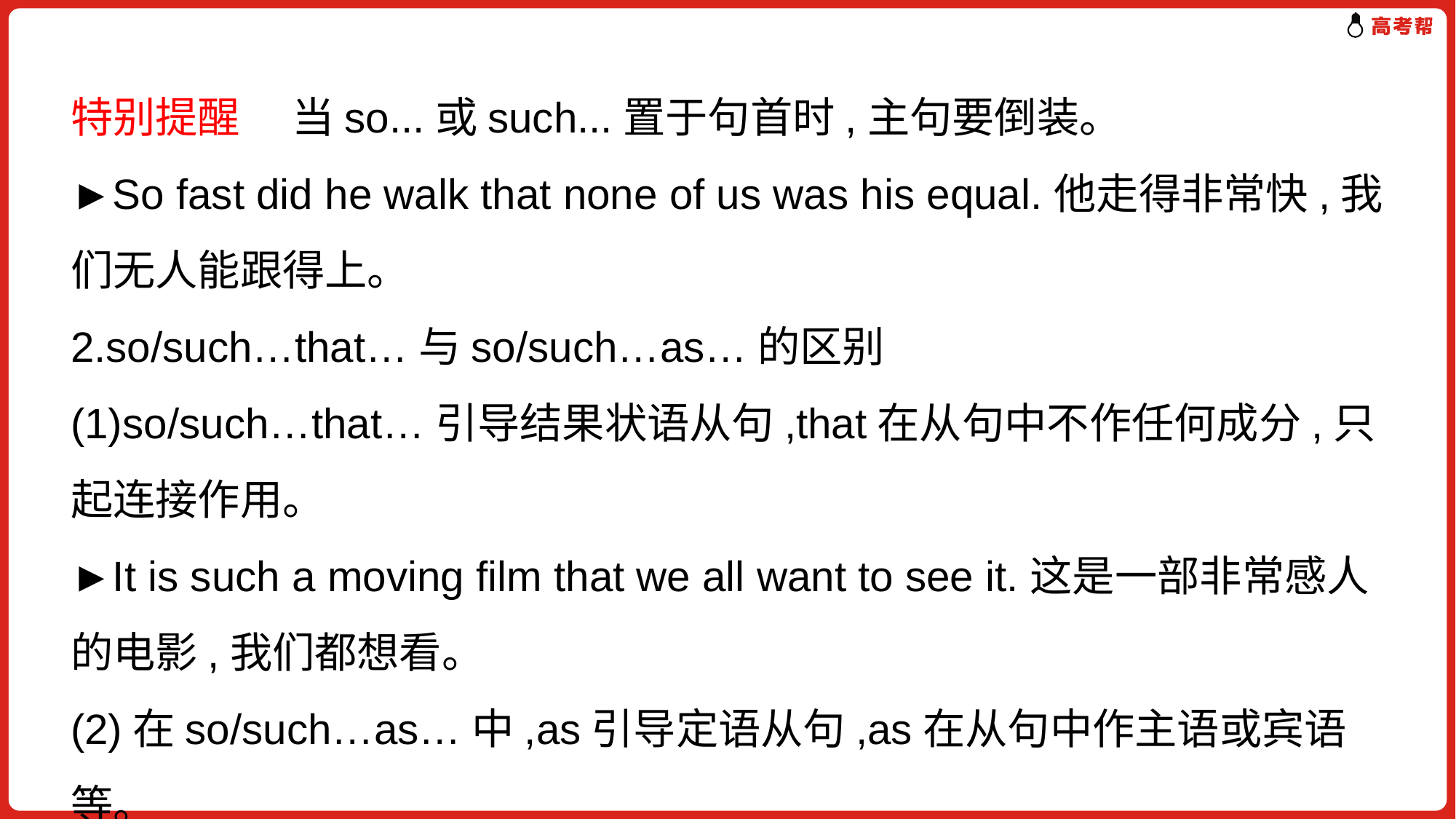

特别提醒　 当so...或such...置于句首时,主句要倒装。
►So fast did he walk that none of us was his equal.他走得非常快,我们无人能跟得上。
2.so/such…that…与so/such…as…的区别
(1)so/such…that…引导结果状语从句,that在从句中不作任何成分,只起连接作用。
►It is such a moving film that we all want to see it.这是一部非常感人的电影,我们都想看。
(2)在so/such…as…中,as引导定语从句,as在从句中作主语或宾语等。